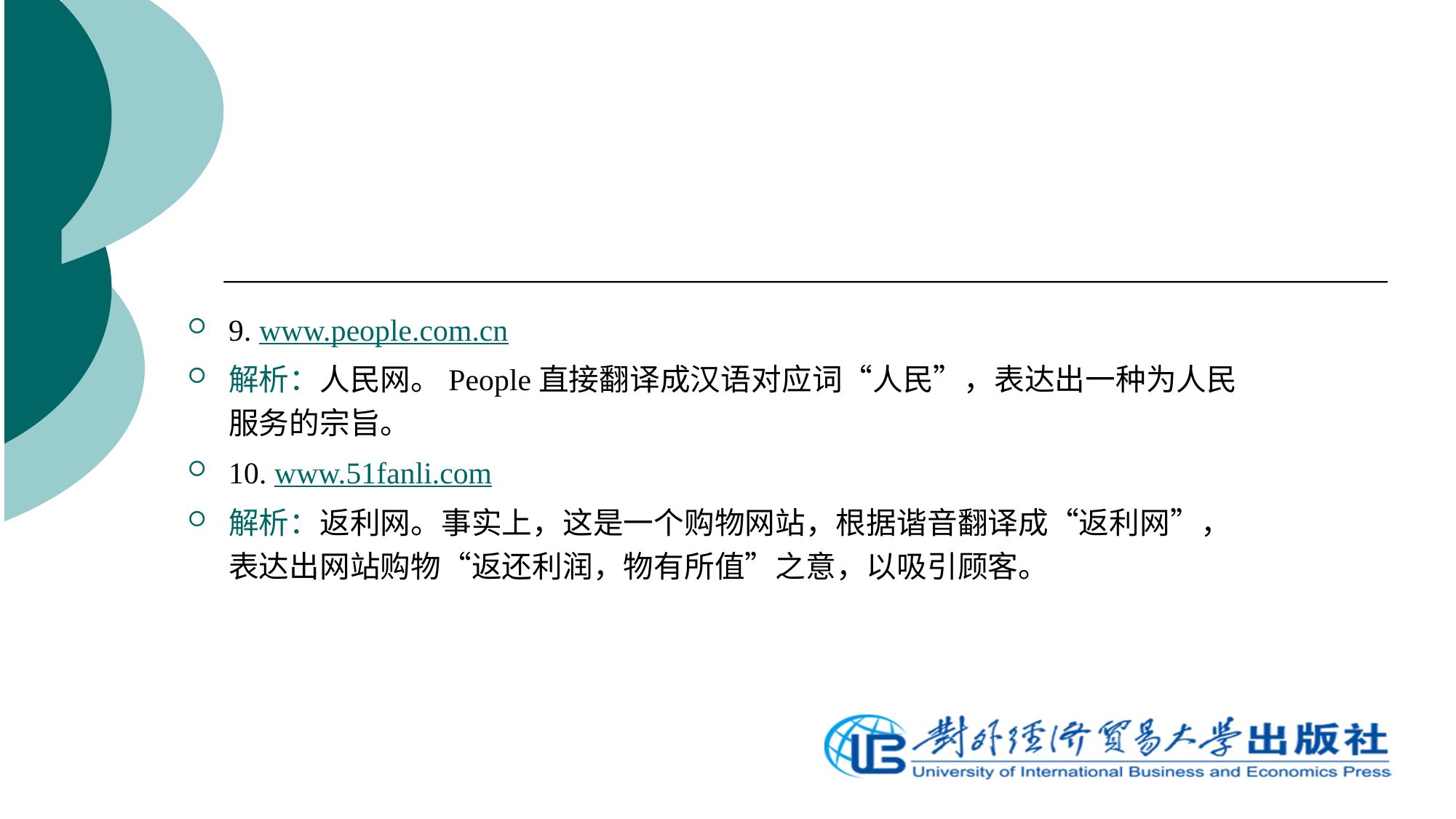

9. www.people.com.cn
解析：人民网。People直接翻译成汉语对应词“人民”，表达出一种为人民服务的宗旨。
10. www.51fanli.com
解析：返利网。事实上，这是一个购物网站，根据谐音翻译成“返利网”，表达出网站购物“返还利润，物有所值”之意，以吸引顾客。